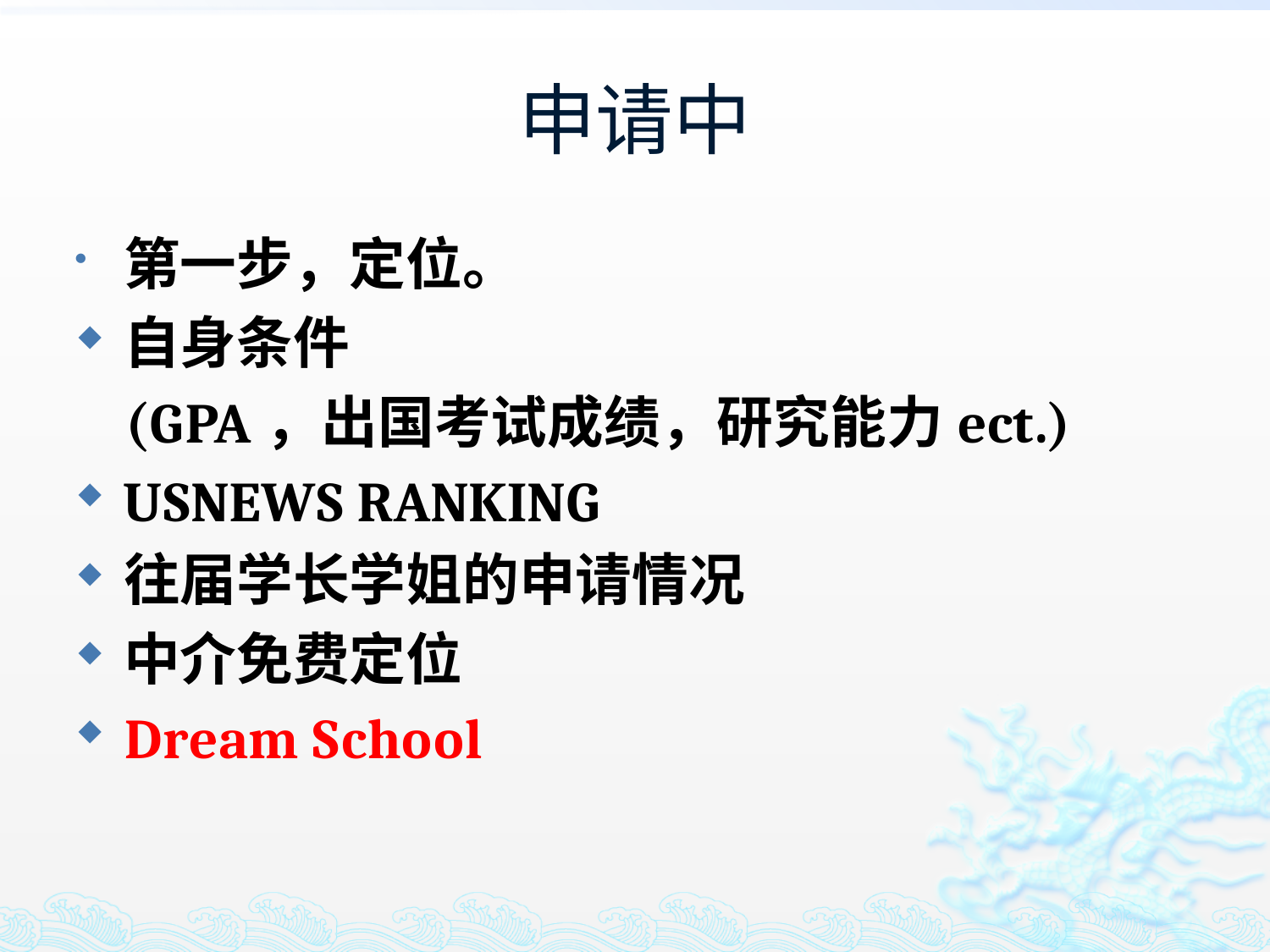

# 申请中
第一步，定位。
自身条件
    (GPA，出国考试成绩，研究能力ect.)
USNEWS RANKING
往届学长学姐的申请情况
中介免费定位
Dream School